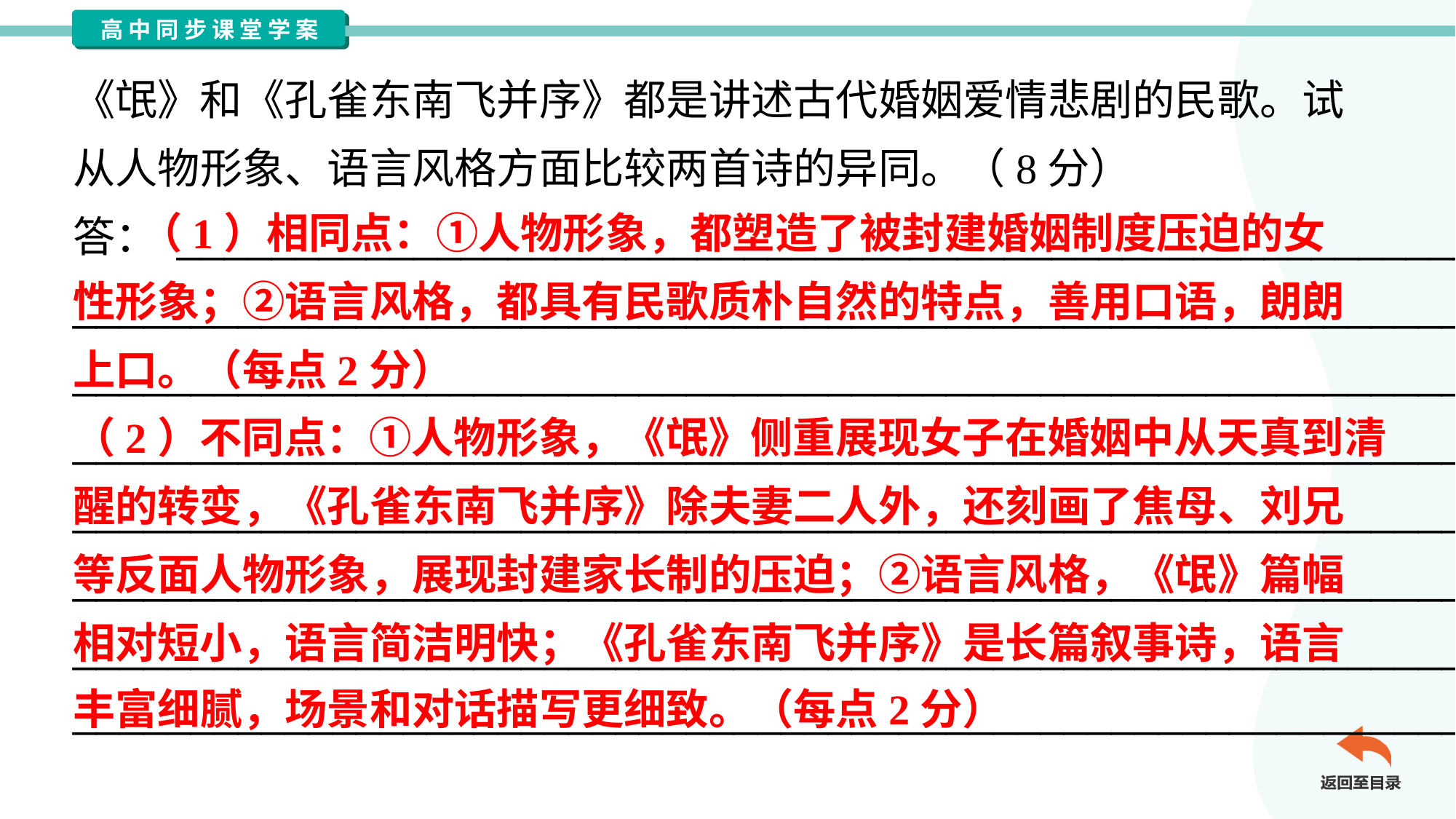

《氓》和《孔雀东南飞并序》都是讲述古代婚姻爱情悲剧的民歌。试
从人物形象、语言风格方面比较两首诗的异同。（8分）
答： ________________________________________________________
_____________________________________________________________
_____________________________________________________________
_____________________________________________________________
_____________________________________________________________
_____________________________________________________________
_____________________________________________________________
_____________________________________________________________
      （1）相同点：①人物形象，都塑造了被封建婚姻制度压迫的女
性形象；②语言风格，都具有民歌质朴自然的特点，善用口语，朗朗
上口。（每点2分）
（2）不同点：①人物形象，《氓》侧重展现女子在婚姻中从天真到清
醒的转变，《孔雀东南飞并序》除夫妻二人外，还刻画了焦母、刘兄
等反面人物形象，展现封建家长制的压迫；②语言风格，《氓》篇幅
相对短小，语言简洁明快；《孔雀东南飞并序》是长篇叙事诗，语言
丰富细腻，场景和对话描写更细致。（每点2分）